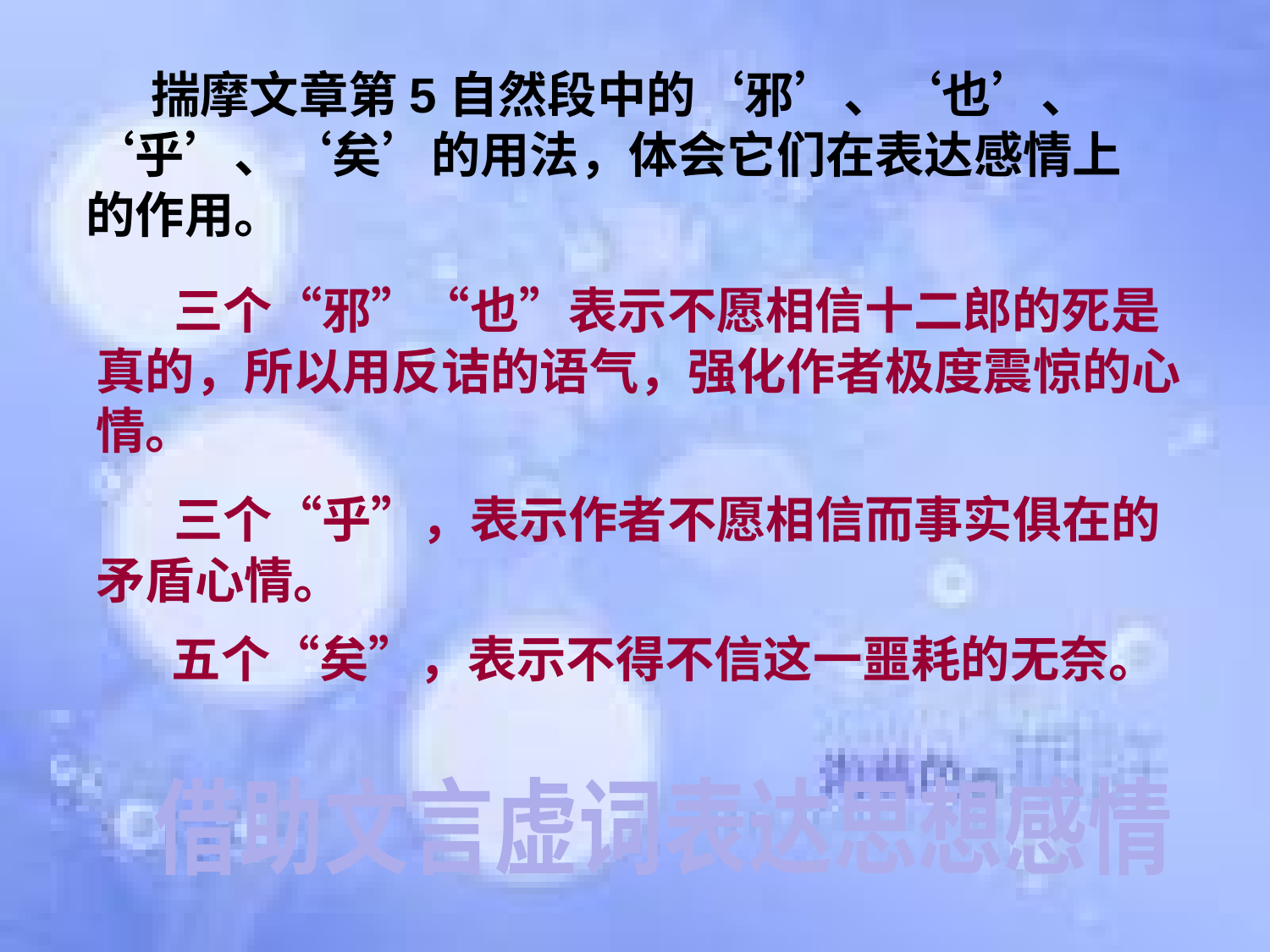

揣摩文章第5自然段中的‘邪’、‘也’、‘乎’、‘矣’的用法，体会它们在表达感情上的作用。
     三个“邪”“也”表示不愿相信十二郎的死是真的，所以用反诘的语气，强化作者极度震惊的心情。
     三个“乎”，表示作者不愿相信而事实俱在的矛盾心情。
     五个“矣”，表示不得不信这一噩耗的无奈。
借助文言虚词表达思想感情